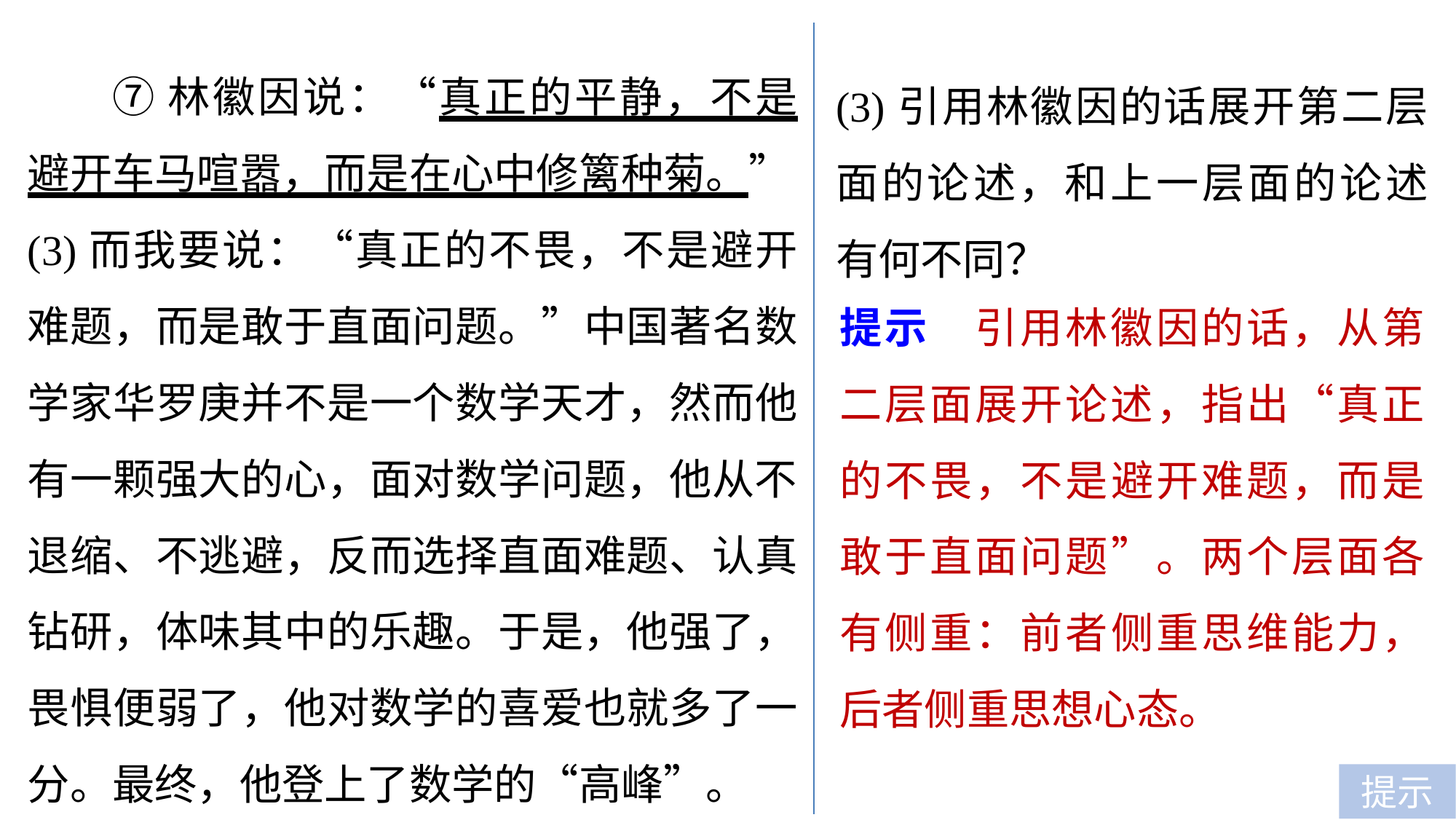

⑦林徽因说：“真正的平静，不是避开车马喧嚣，而是在心中修篱种菊。”(3)而我要说：“真正的不畏，不是避开难题，而是敢于直面问题。”中国著名数学家华罗庚并不是一个数学天才，然而他有一颗强大的心，面对数学问题，他从不退缩、不逃避，反而选择直面难题、认真钻研，体味其中的乐趣。于是，他强了，畏惧便弱了，他对数学的喜爱也就多了一分。最终，他登上了数学的“高峰”。
(3)引用林徽因的话展开第二层面的论述，和上一层面的论述有何不同？
提示　引用林徽因的话，从第二层面展开论述，指出“真正的不畏，不是避开难题，而是敢于直面问题”。两个层面各有侧重：前者侧重思维能力，后者侧重思想心态。
提示